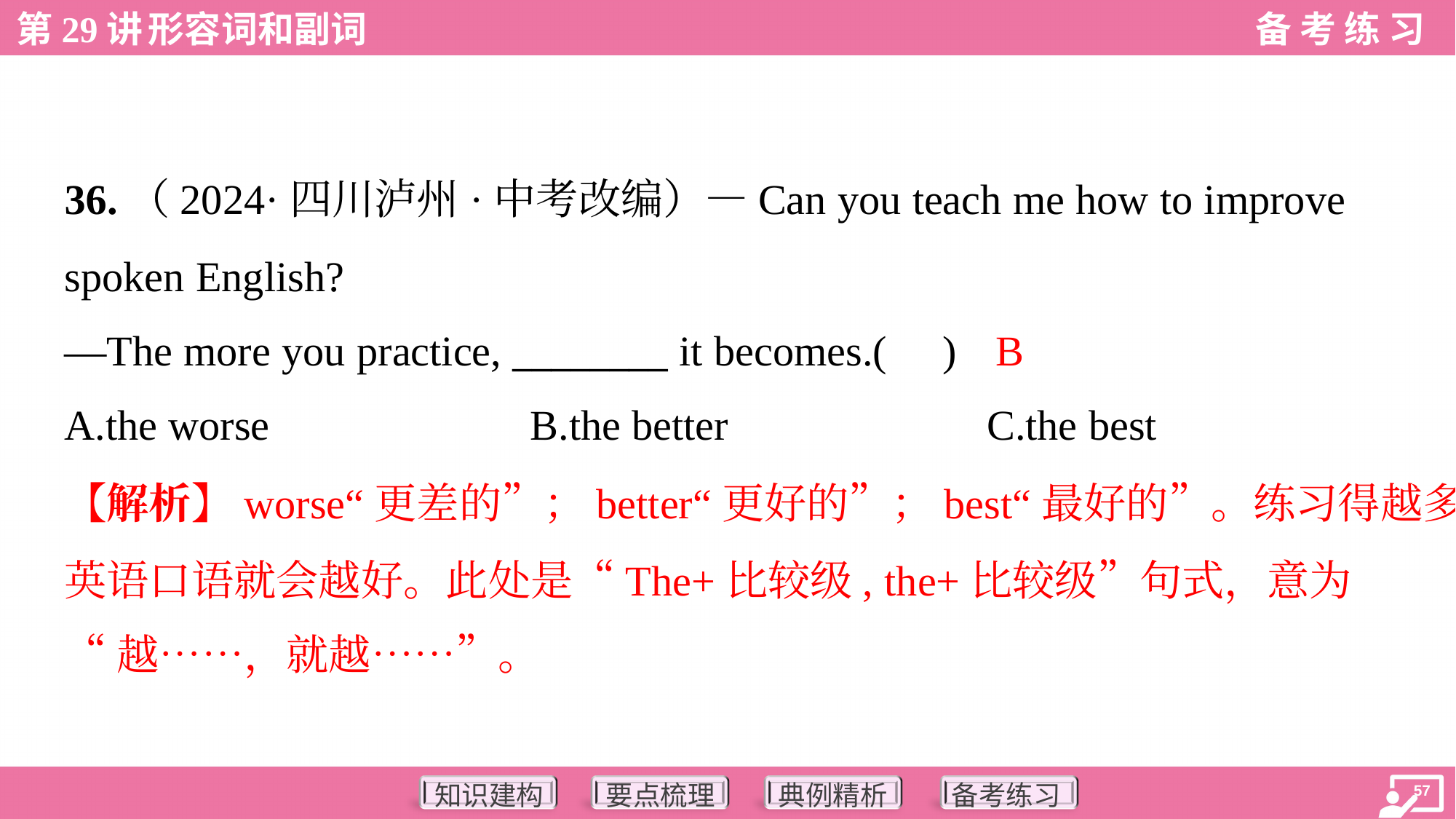

36.（2024·四川泸州·中考改编）—Can you teach me how to improve
spoken English?
—The more you practice, ________ it becomes.(     )
B
A.the worse	B.the better	C.the best
【解析】worse“更差的”；better“更好的”；best“最好的”。练习得越多，
英语口语就会越好。此处是“The+比较级, the+比较级”句式，意为
“越……，就越……”。